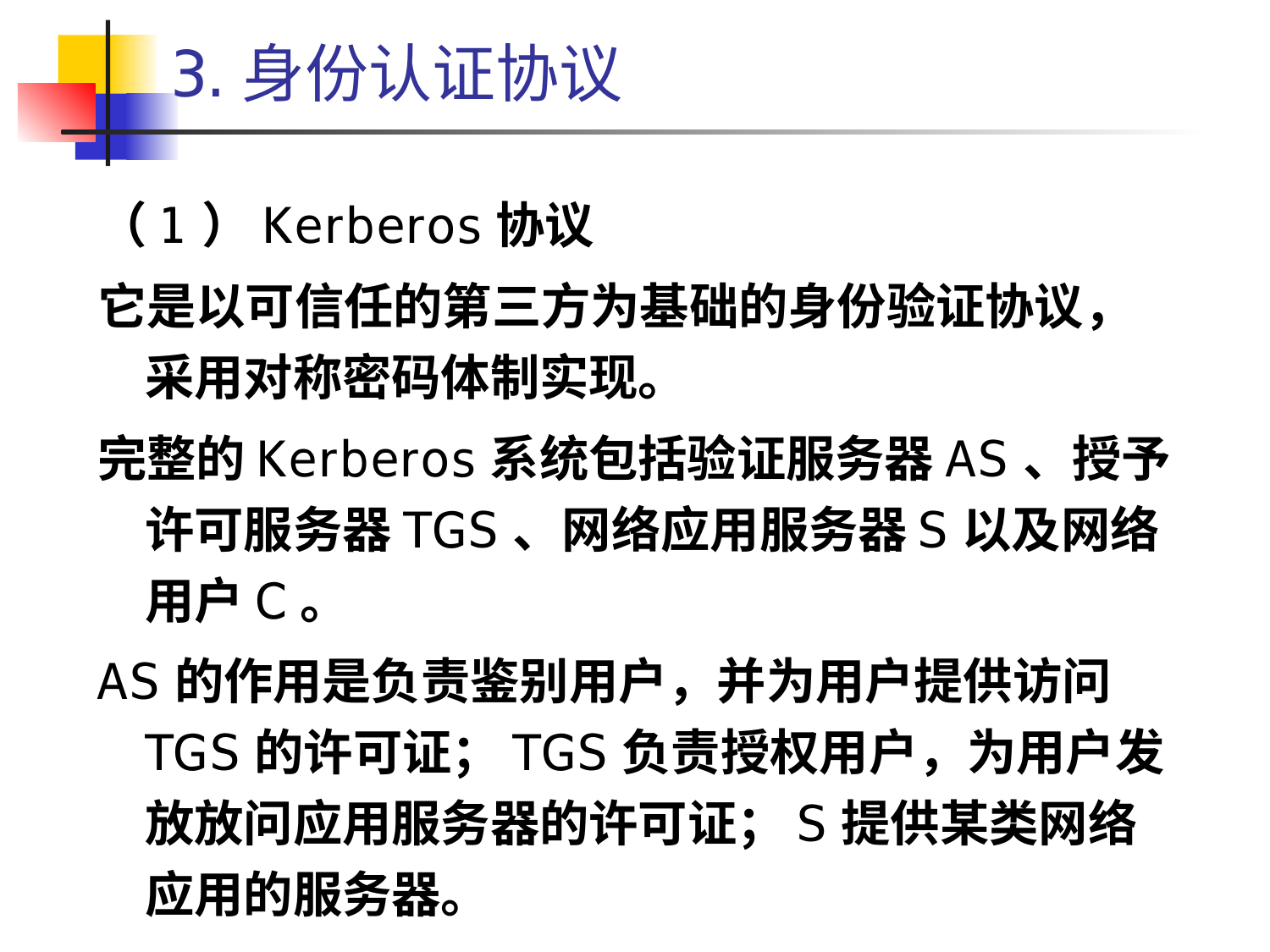

# 3.身份认证协议
（1）Kerberos协议
它是以可信任的第三方为基础的身份验证协议，采用对称密码体制实现。
完整的Kerberos系统包括验证服务器AS、授予许可服务器TGS、网络应用服务器S以及网络用户C。
AS的作用是负责鉴别用户，并为用户提供访问TGS的许可证；TGS负责授权用户，为用户发放放问应用服务器的许可证；S提供某类网络应用的服务器。

53